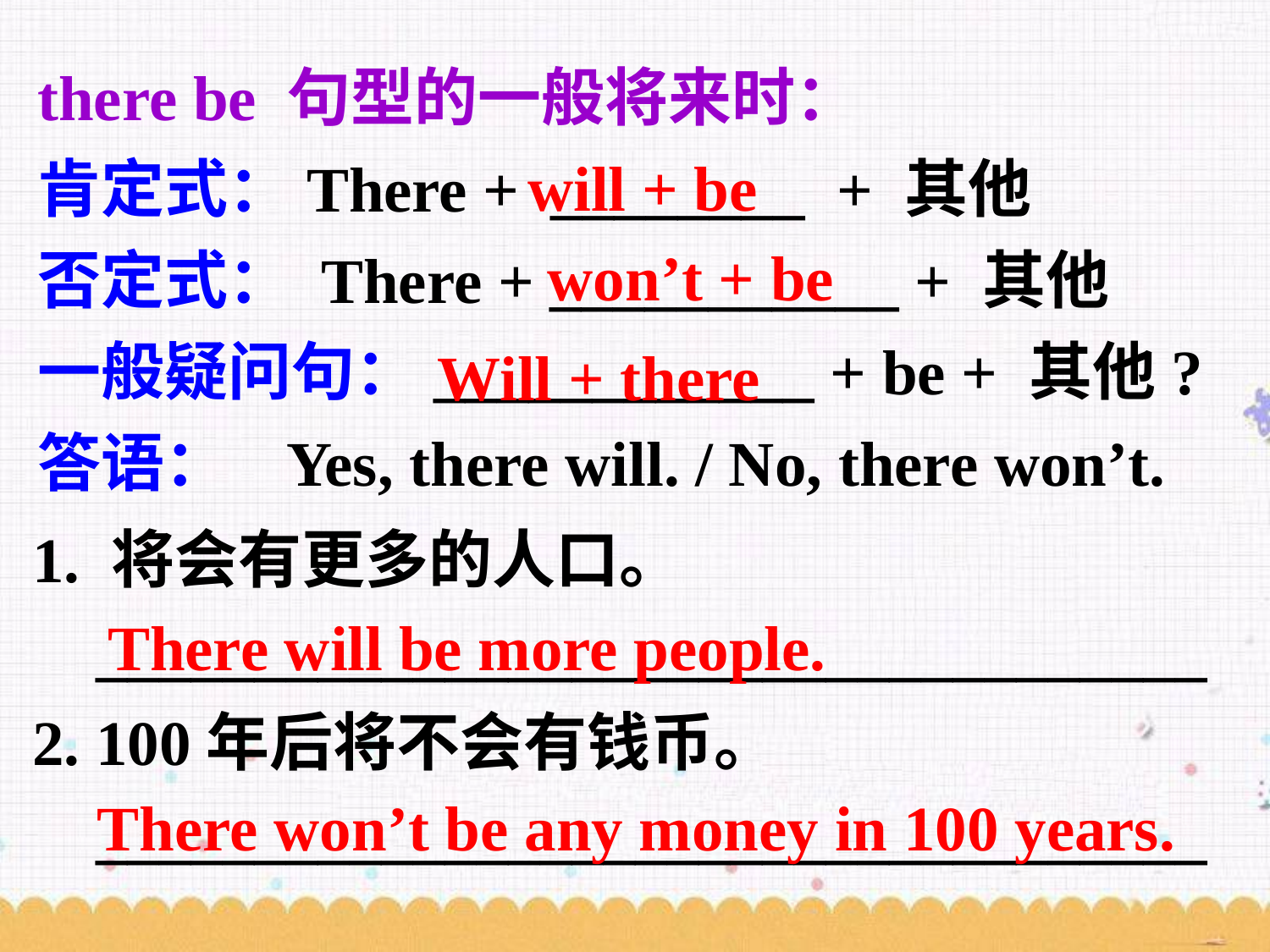

there be 句型的一般将来时：
肯定式：There +  ________  + 其他
否定式： There + ___________ + 其他
一般疑问句：____________ + be + 其他?
答语：   Yes, there will. / No, there won’t.
will + be
won’t + be
Will + there
1. 将会有更多的人口。
    ___________________________________
2. 100年后将不会有钱币。
    ___________________________________
There will be more people.
There won’t be any money in 100 years.